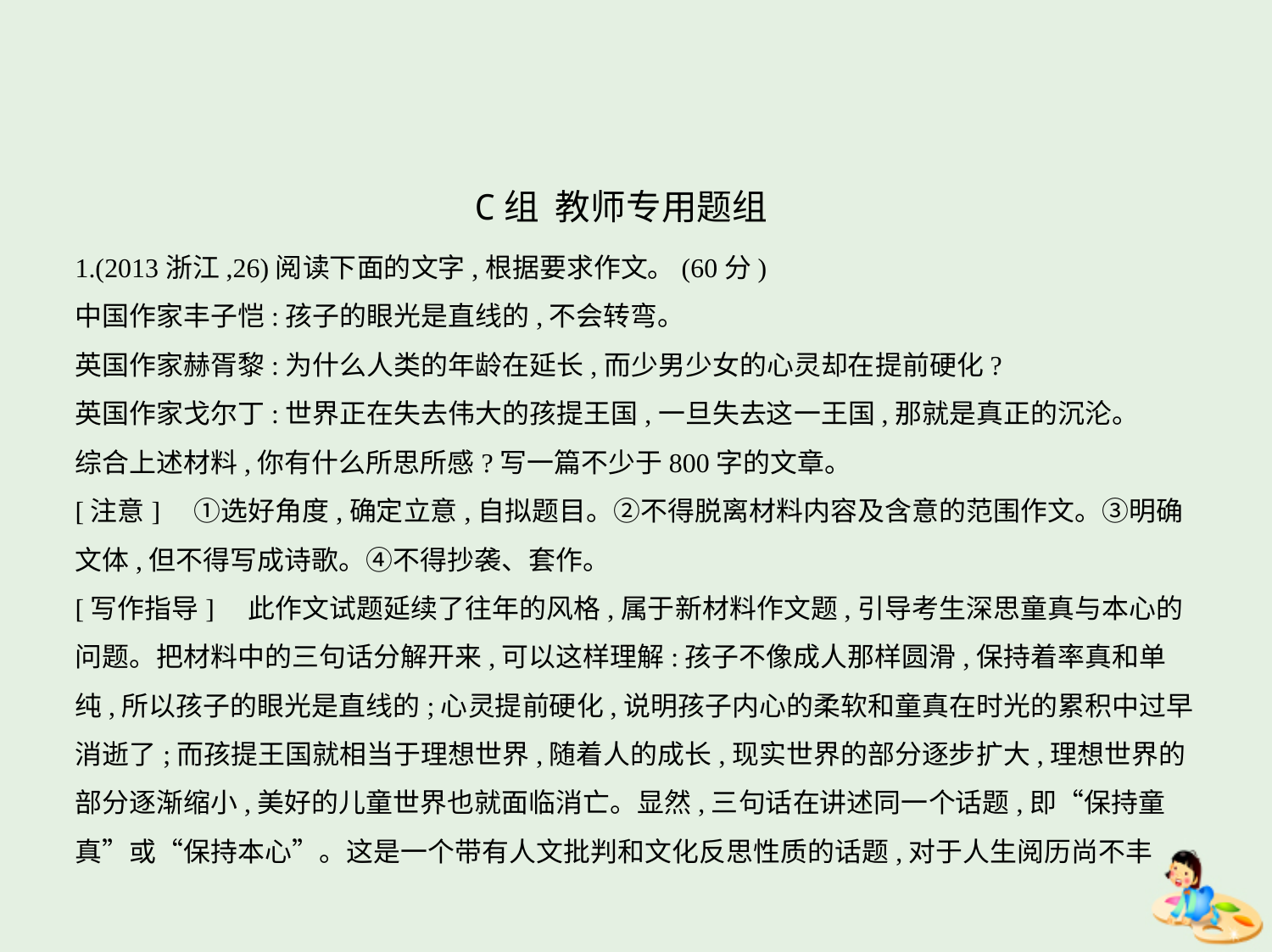

C组  教师专用题组
1.(2013浙江,26)阅读下面的文字,根据要求作文。(60分)
中国作家丰子恺:孩子的眼光是直线的,不会转弯。
英国作家赫胥黎:为什么人类的年龄在延长,而少男少女的心灵却在提前硬化?
英国作家戈尔丁:世界正在失去伟大的孩提王国,一旦失去这一王国,那就是真正的沉沦。
综合上述材料,你有什么所思所感?写一篇不少于800字的文章。
[注意]　①选好角度,确定立意,自拟题目。②不得脱离材料内容及含意的范围作文。③明确
文体,但不得写成诗歌。④不得抄袭、套作。
[写作指导]　此作文试题延续了往年的风格,属于新材料作文题,引导考生深思童真与本心的
问题。把材料中的三句话分解开来,可以这样理解:孩子不像成人那样圆滑,保持着率真和单
纯,所以孩子的眼光是直线的;心灵提前硬化,说明孩子内心的柔软和童真在时光的累积中过早
消逝了;而孩提王国就相当于理想世界,随着人的成长,现实世界的部分逐步扩大,理想世界的
部分逐渐缩小,美好的儿童世界也就面临消亡。显然,三句话在讲述同一个话题,即“保持童
真”或“保持本心”。这是一个带有人文批判和文化反思性质的话题,对于人生阅历尚不丰